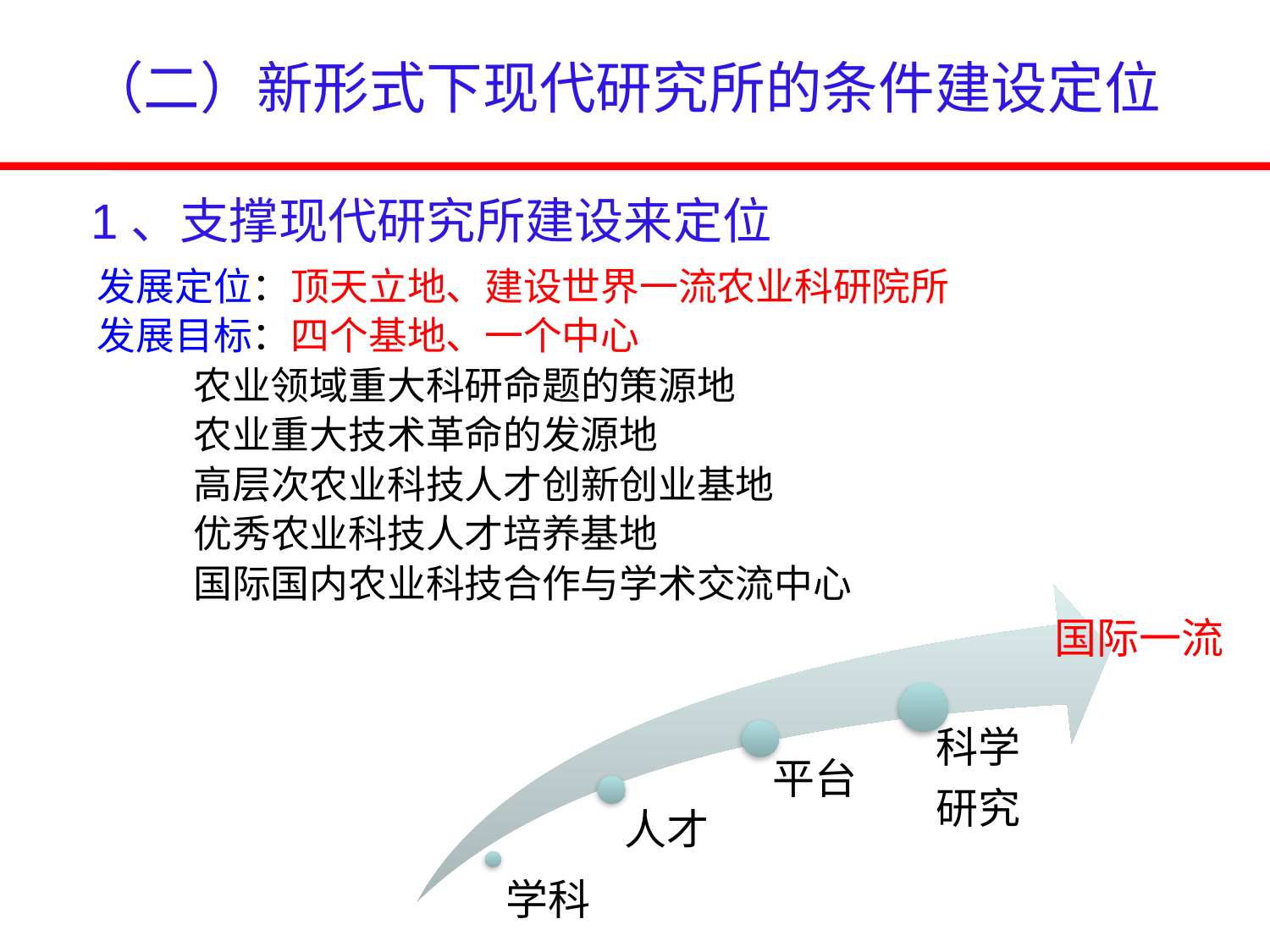

（二）新形式下现代研究所的条件建设定位

 1、支撑现代研究所建设来定位
发展定位：顶天立地、建设世界一流农业科研院所
发展目标：四个基地、一个中心
          农业领域重大科研命题的策源地
          农业重大技术革命的发源地
          高层次农业科技人才创新创业基地
          优秀农业科技人才培养基地
          国际国内农业科技合作与学术交流中心
学科
科学研究
人才
平台
国际一流